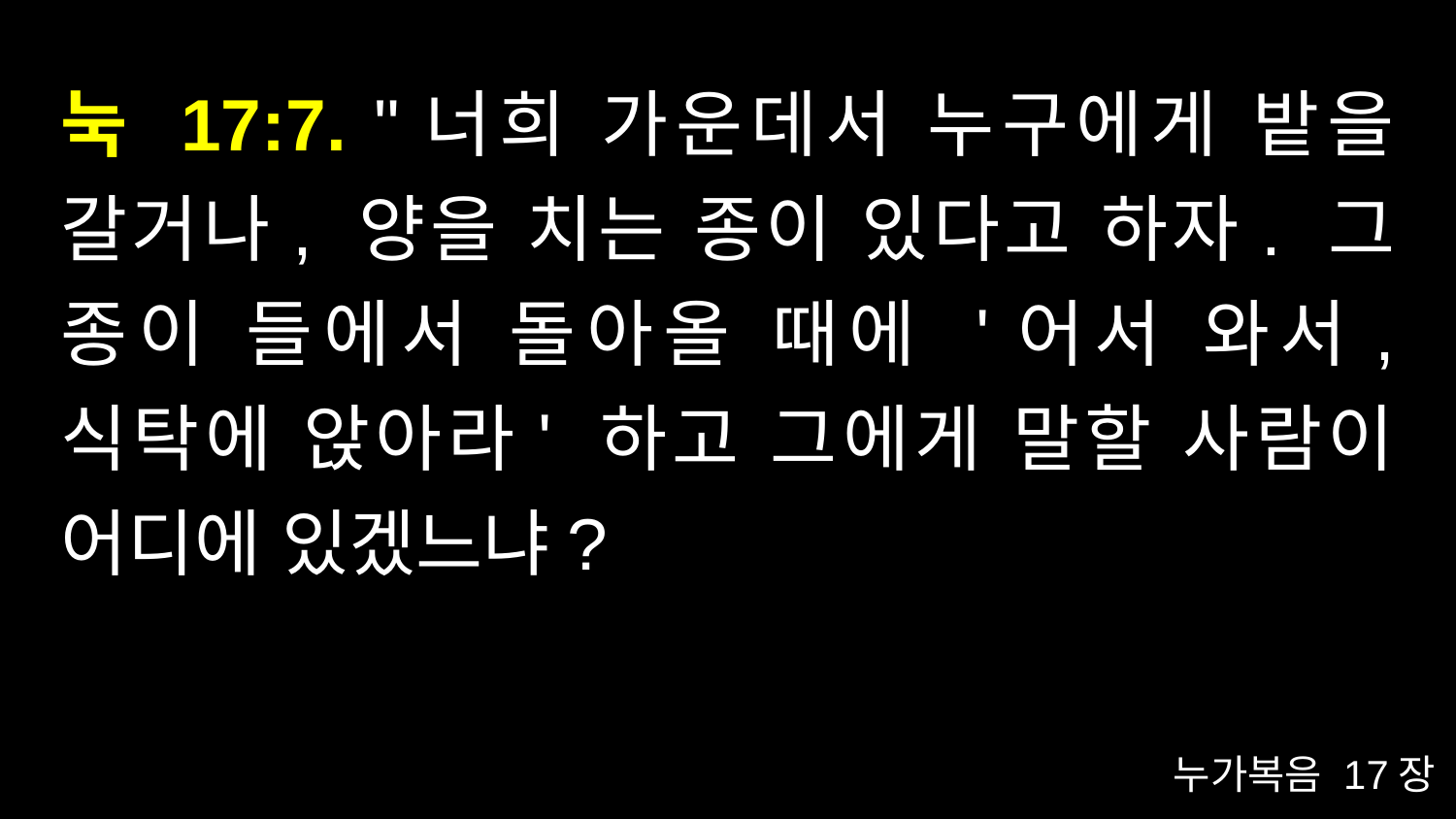

# 눅 17:7. "너희 가운데서 누구에게 밭을 갈거나, 양을 치는 종이 있다고 하자. 그 종이 들에서 돌아올 때에 '어서 와서, 식탁에 앉아라' 하고 그에게 말할 사람이 어디에 있겠느냐?
누가복음 17장